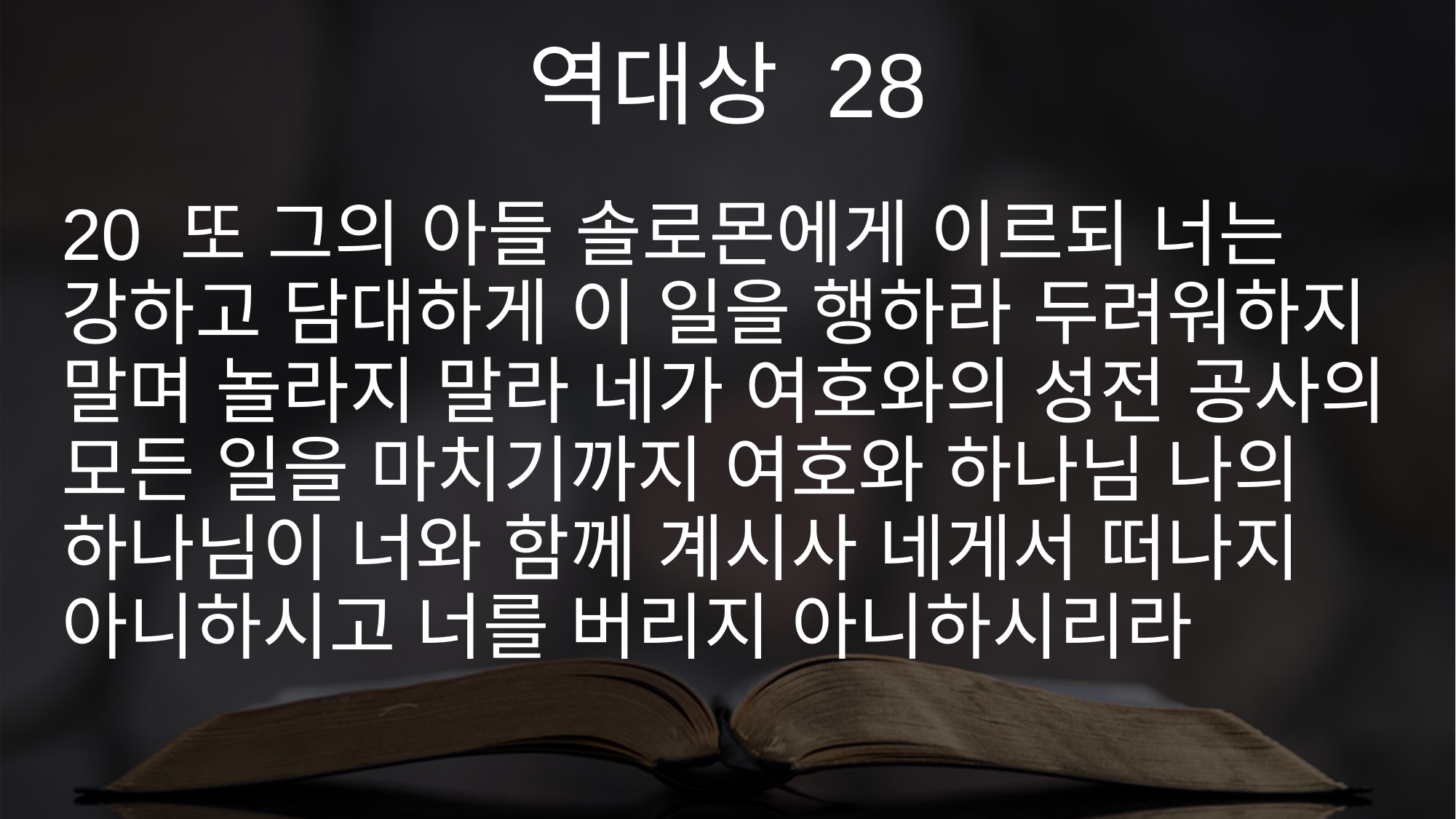

역대상 28
20 또 그의 아들 솔로몬에게 이르되 너는 강하고 담대하게 이 일을 행하라 두려워하지 말며 놀라지 말라 네가 여호와의 성전 공사의 모든 일을 마치기까지 여호와 하나님 나의 하나님이 너와 함께 계시사 네게서 떠나지 아니하시고 너를 버리지 아니하시리라